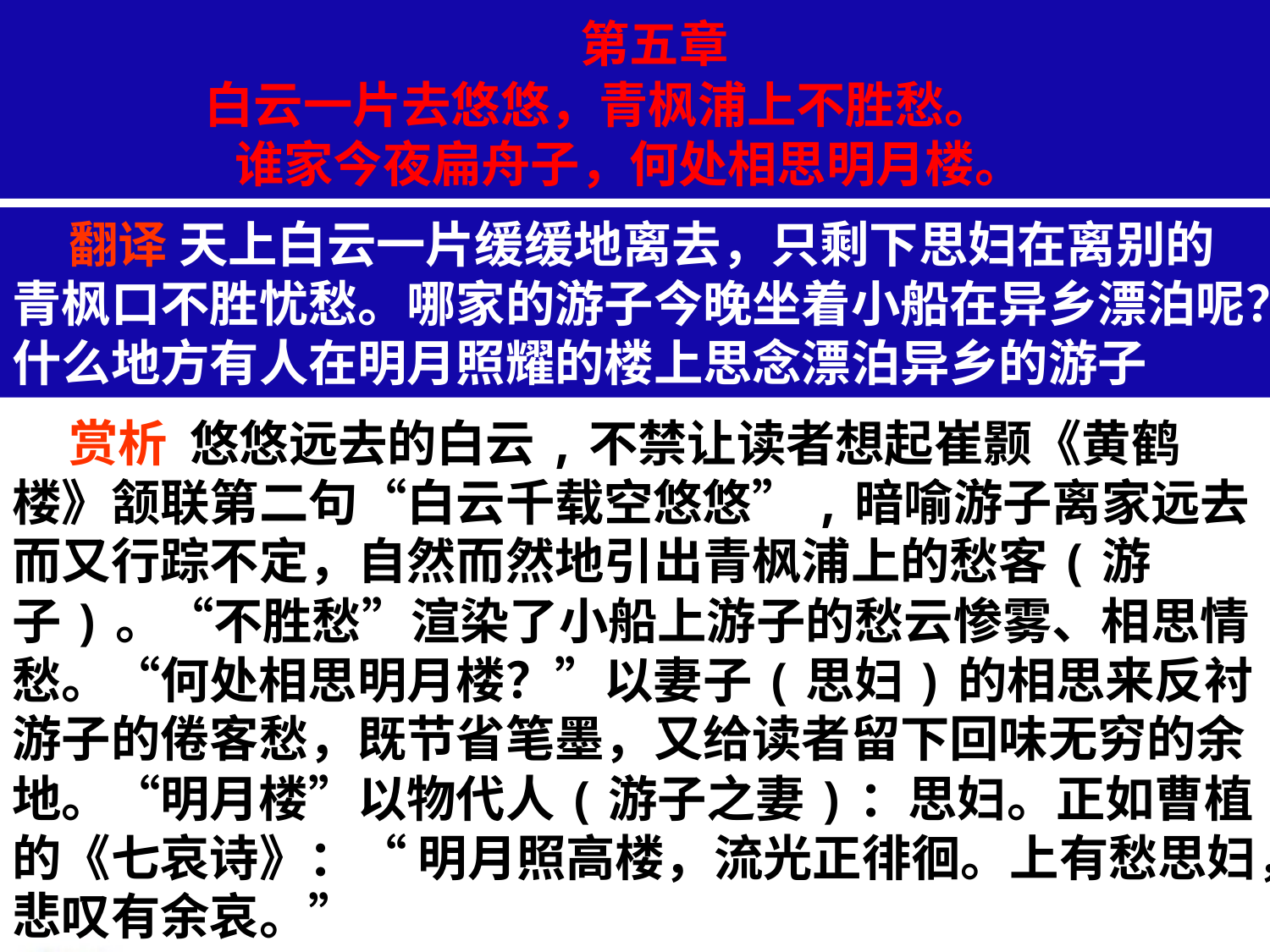

第五章
白云一片去悠悠，青枫浦上不胜愁。 　
谁家今夜扁舟子，何处相思明月楼。
    翻译 天上白云一片缓缓地离去，只剩下思妇在离别的青枫口不胜忧愁。哪家的游子今晚坐着小船在异乡漂泊呢？什么地方有人在明月照耀的楼上思念漂泊异乡的游子
    赏析  悠悠远去的白云,不禁让读者想起崔颢《黄鹤楼》颔联第二句“白云千载空悠悠”,暗喻游子离家远去而又行踪不定，自然而然地引出青枫浦上的愁客(游子)。“不胜愁”渲染了小船上游子的愁云惨雾、相思情愁。“何处相思明月楼？”以妻子(思妇)的相思来反衬游子的倦客愁，既节省笔墨，又给读者留下回味无穷的余地。“明月楼”以物代人(游子之妻)：思妇。正如曹植的《七哀诗》：“ 明月照高楼，流光正徘徊。上有愁思妇，悲叹有余哀。”